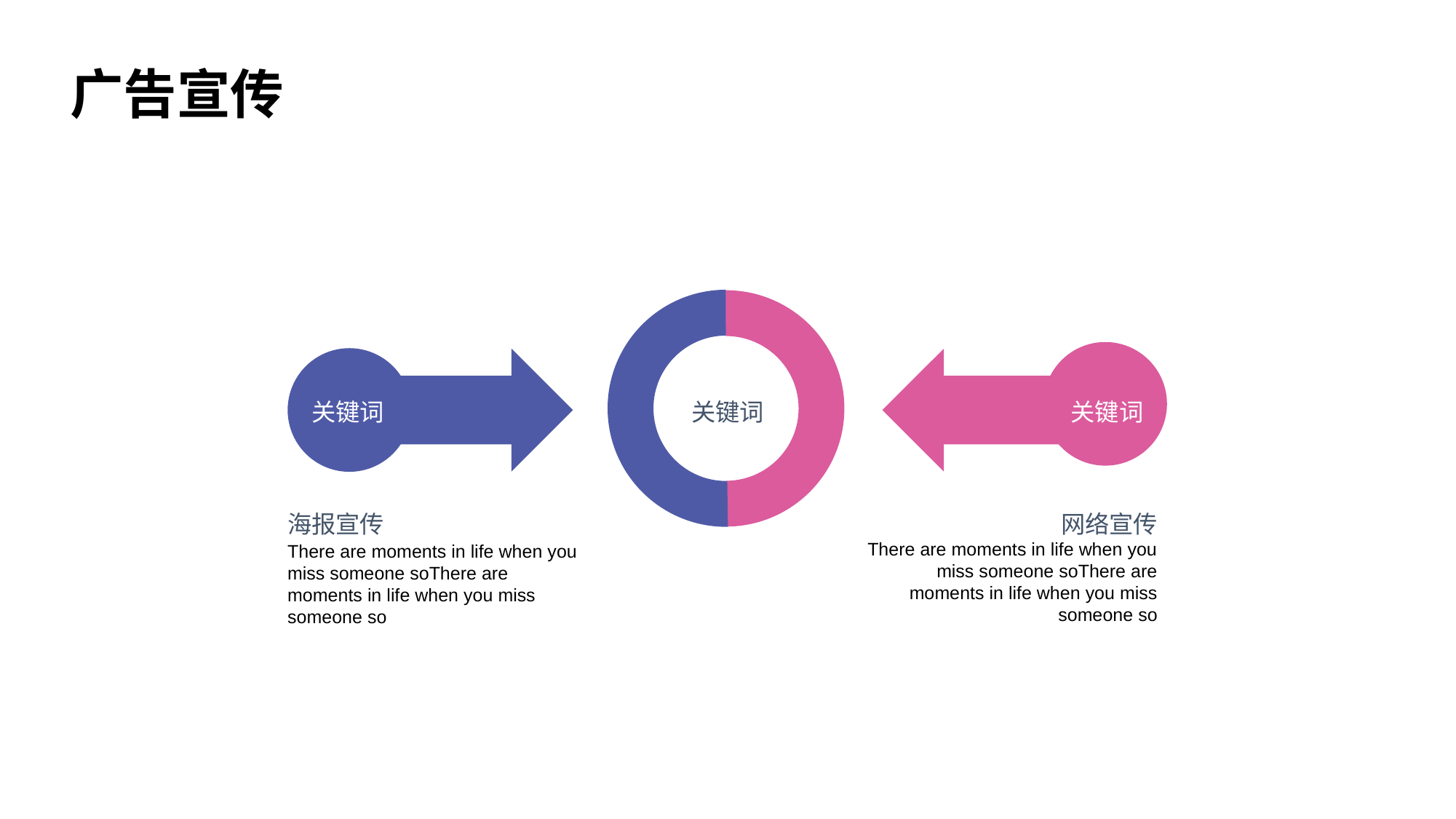

广告宣传

关键词
关键词
关键词
海报宣传
网络宣传
There are moments in life when you miss someone soThere are moments in life when you miss someone so
There are moments in life when you miss someone soThere are moments in life when you miss someone so